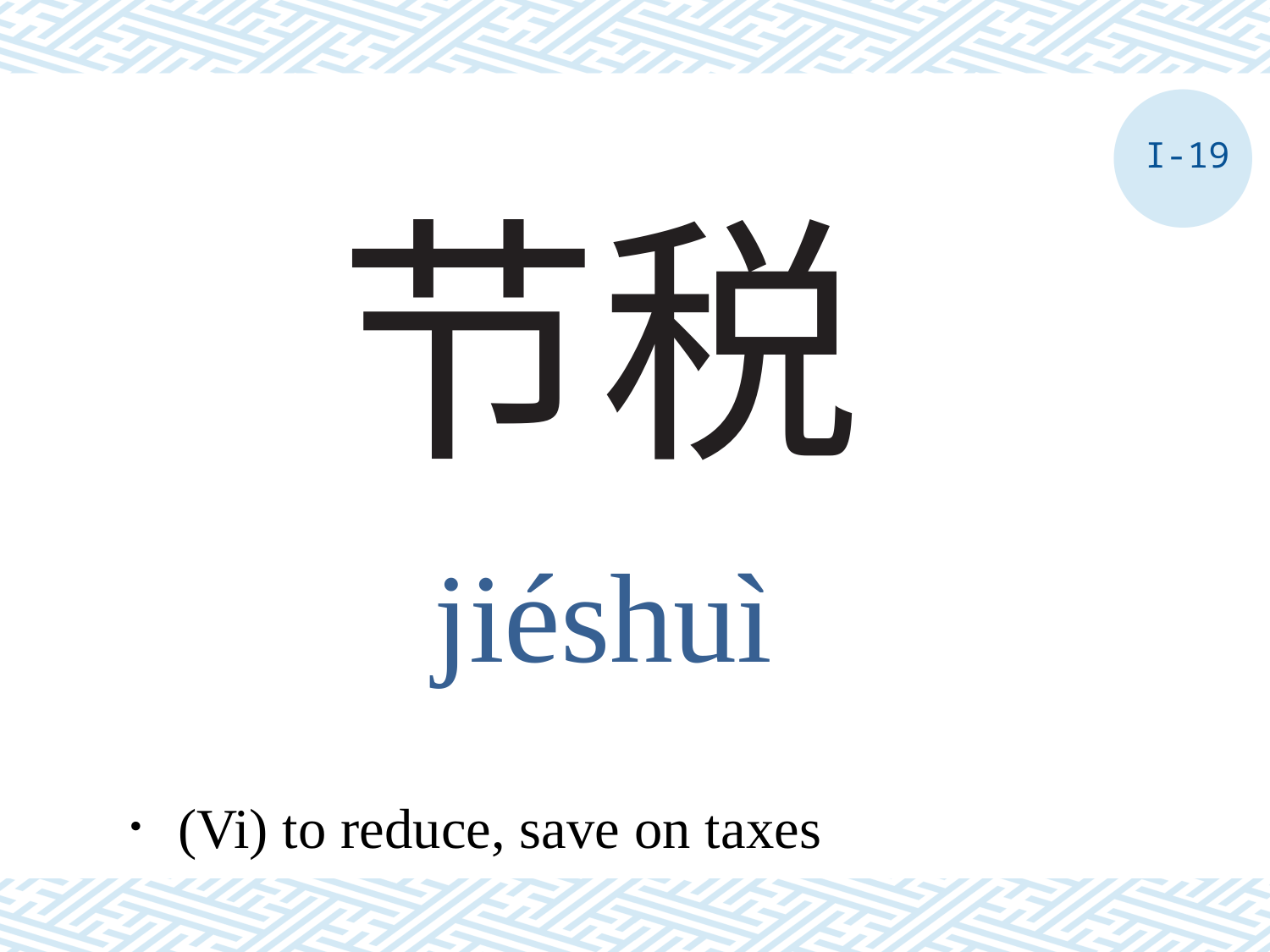

I-19

# 节税
jiéshuì
．(Vi) to reduce, save on taxes